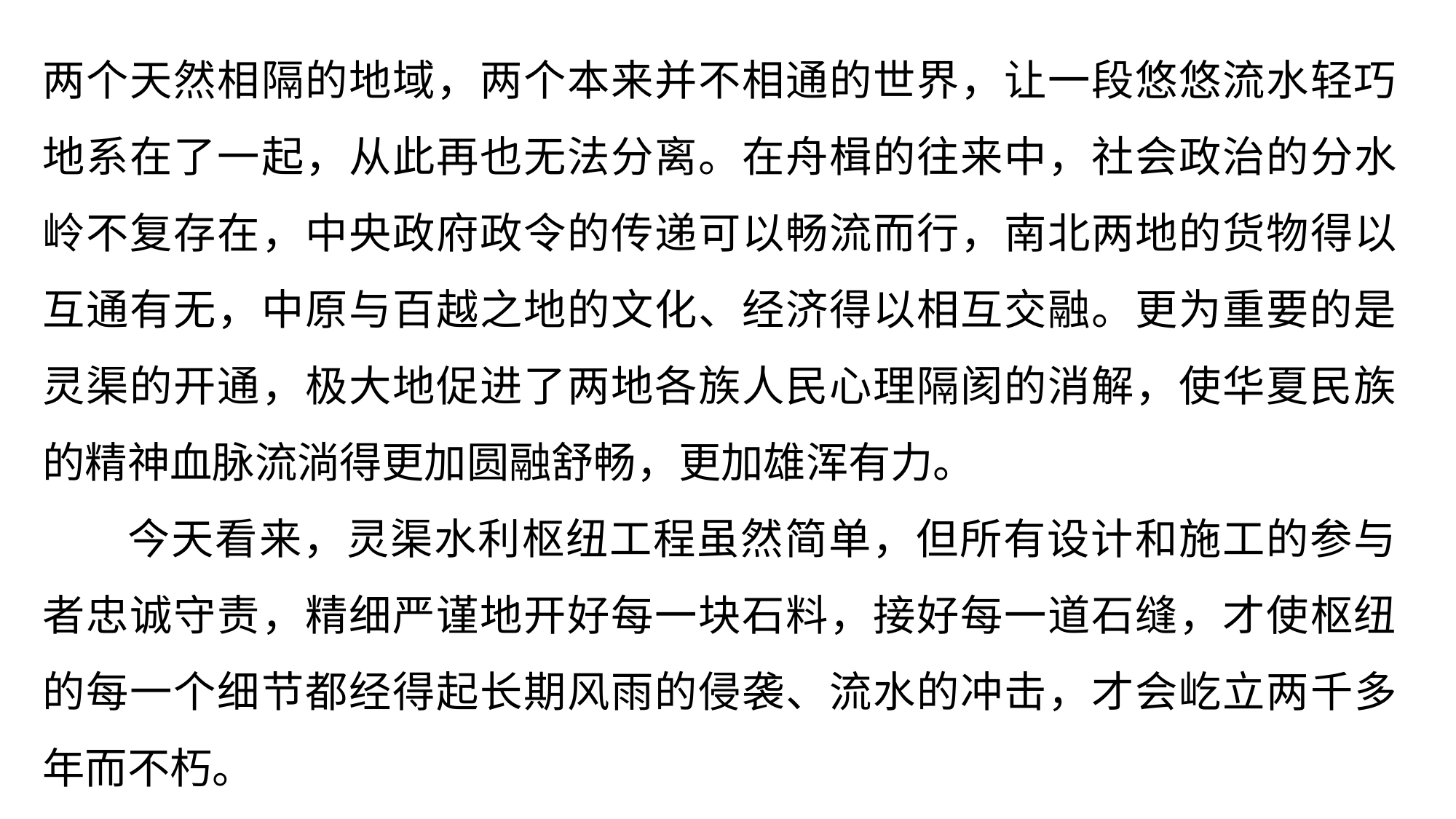

两个天然相隔的地域，两个本来并不相通的世界，让一段悠悠流水轻巧地系在了一起，从此再也无法分离。在舟楫的往来中，社会政治的分水岭不复存在，中央政府政令的传递可以畅流而行，南北两地的货物得以互通有无，中原与百越之地的文化、经济得以相互交融。更为重要的是灵渠的开通，极大地促进了两地各族人民心理隔阂的消解，使华夏民族的精神血脉流淌得更加圆融舒畅，更加雄浑有力。
今天看来，灵渠水利枢纽工程虽然简单，但所有设计和施工的参与者忠诚守责，精细严谨地开好每一块石料，接好每一道石缝，才使枢纽的每一个细节都经得起长期风雨的侵袭、流水的冲击，才会屹立两千多年而不朽。